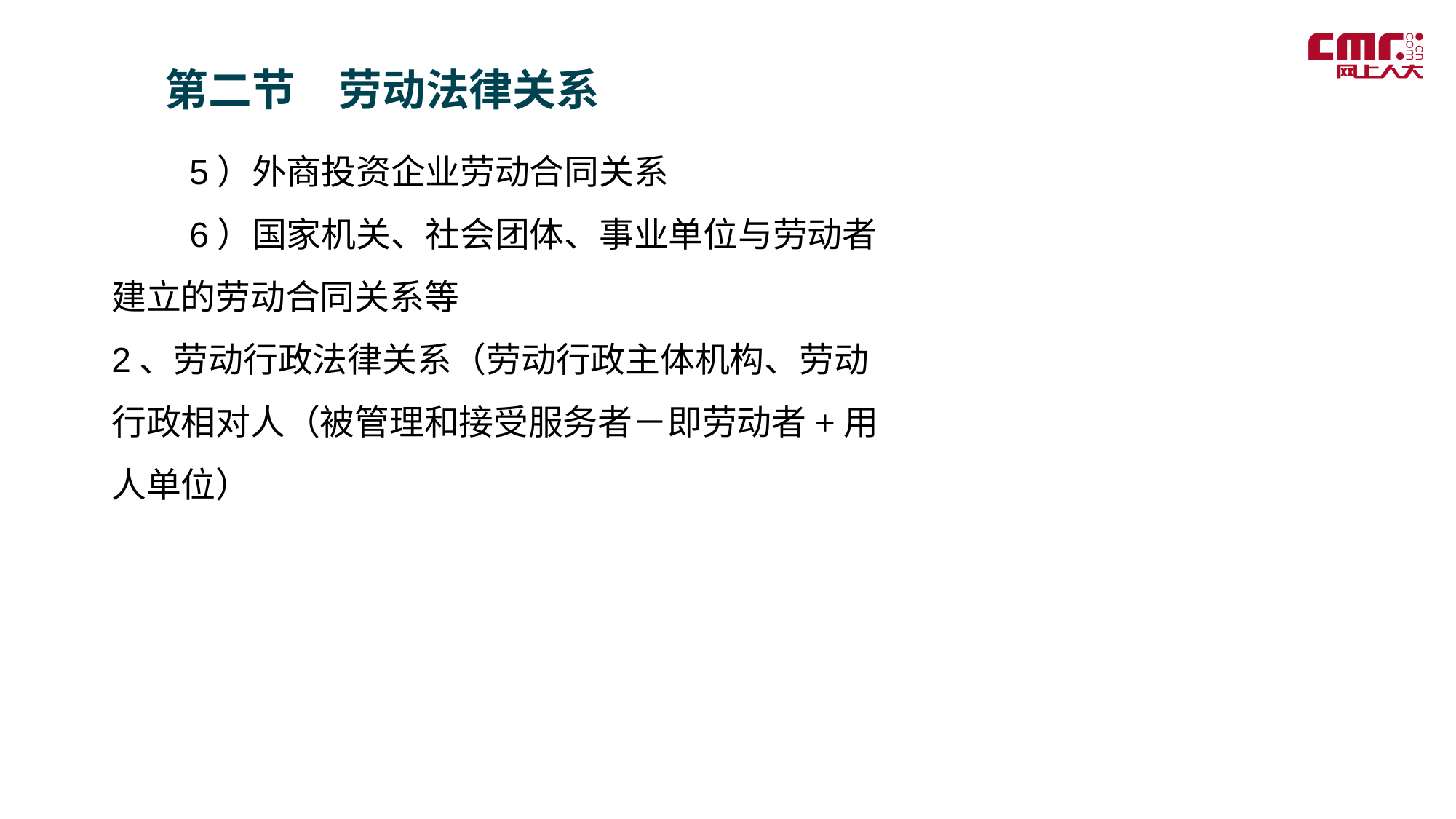

第二节　劳动法律关系

　　5）外商投资企业劳动合同关系
　　6）国家机关、社会团体、事业单位与劳动者建立的劳动合同关系等
2、劳动行政法律关系（劳动行政主体机构、劳动行政相对人（被管理和接受服务者－即劳动者+用人单位）